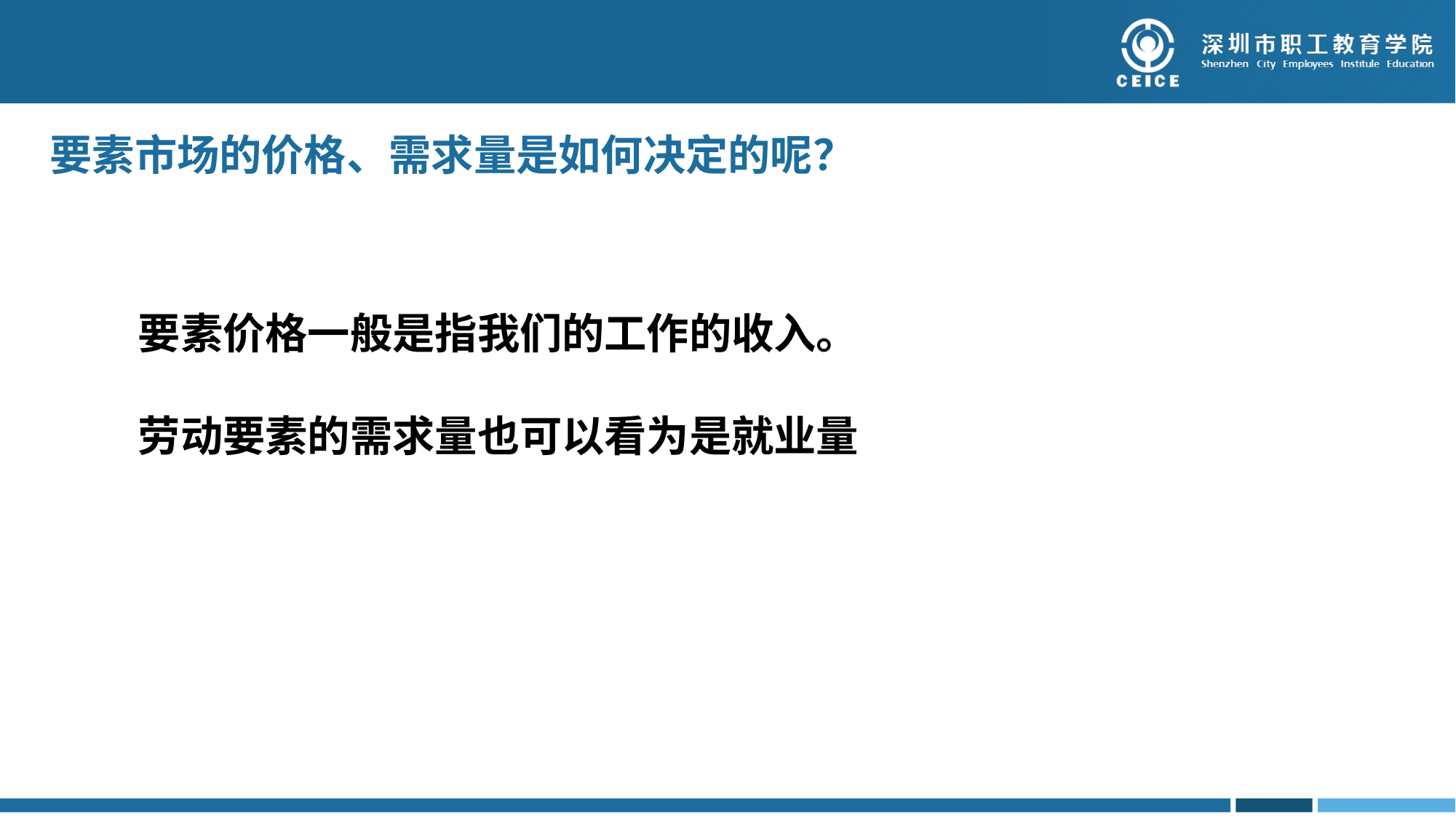

要素市场的价格、需求量是如何决定的呢？
要素价格一般是指我们的工作的收入。
劳动要素的需求量也可以看为是就业量